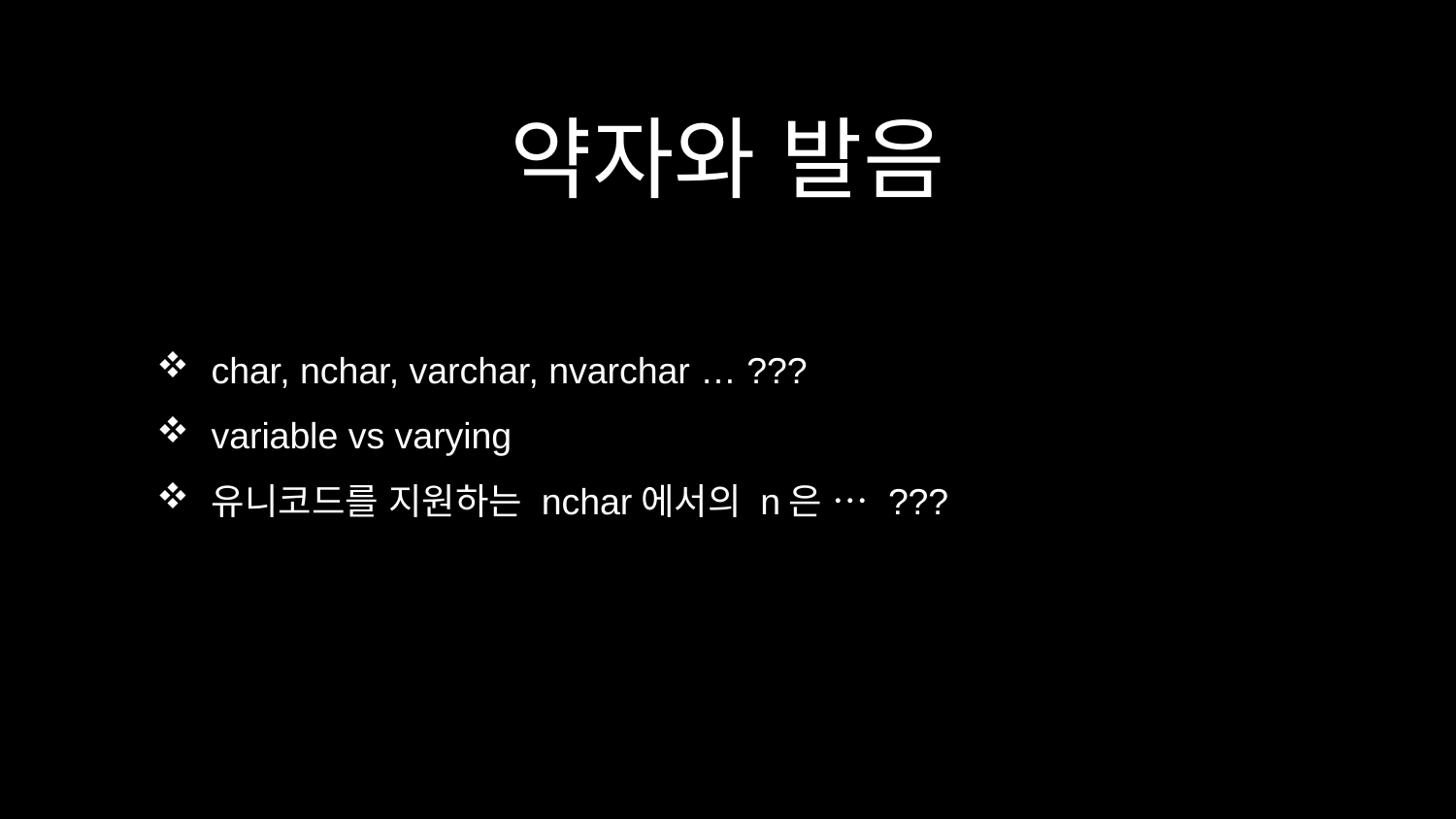

# 약자와 발음
char, nchar, varchar, nvarchar … ???
variable vs varying
유니코드를 지원하는 nchar에서의 n은 … ???